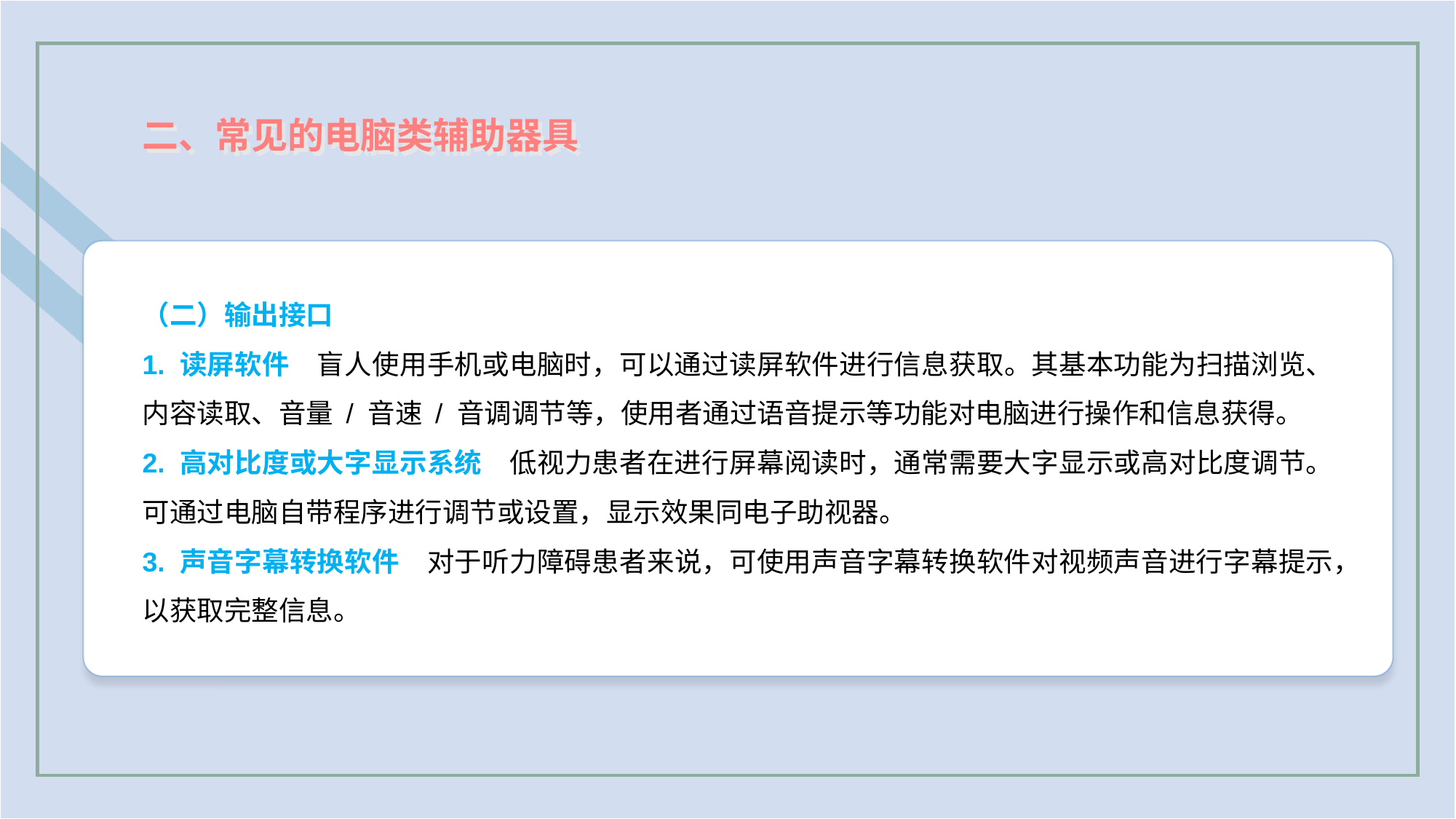

二、常见的电脑类辅助器具

（二）输出接口
1. 读屏软件　盲人使用手机或电脑时，可以通过读屏软件进行信息获取。其基本功能为扫描浏览、内容读取、音量 / 音速 / 音调调节等，使用者通过语音提示等功能对电脑进行操作和信息获得。
2. 高对比度或大字显示系统　低视力患者在进行屏幕阅读时，通常需要大字显示或高对比度调节。可通过电脑自带程序进行调节或设置，显示效果同电子助视器。
3. 声音字幕转换软件　对于听力障碍患者来说，可使用声音字幕转换软件对视频声音进行字幕提示，以获取完整信息。